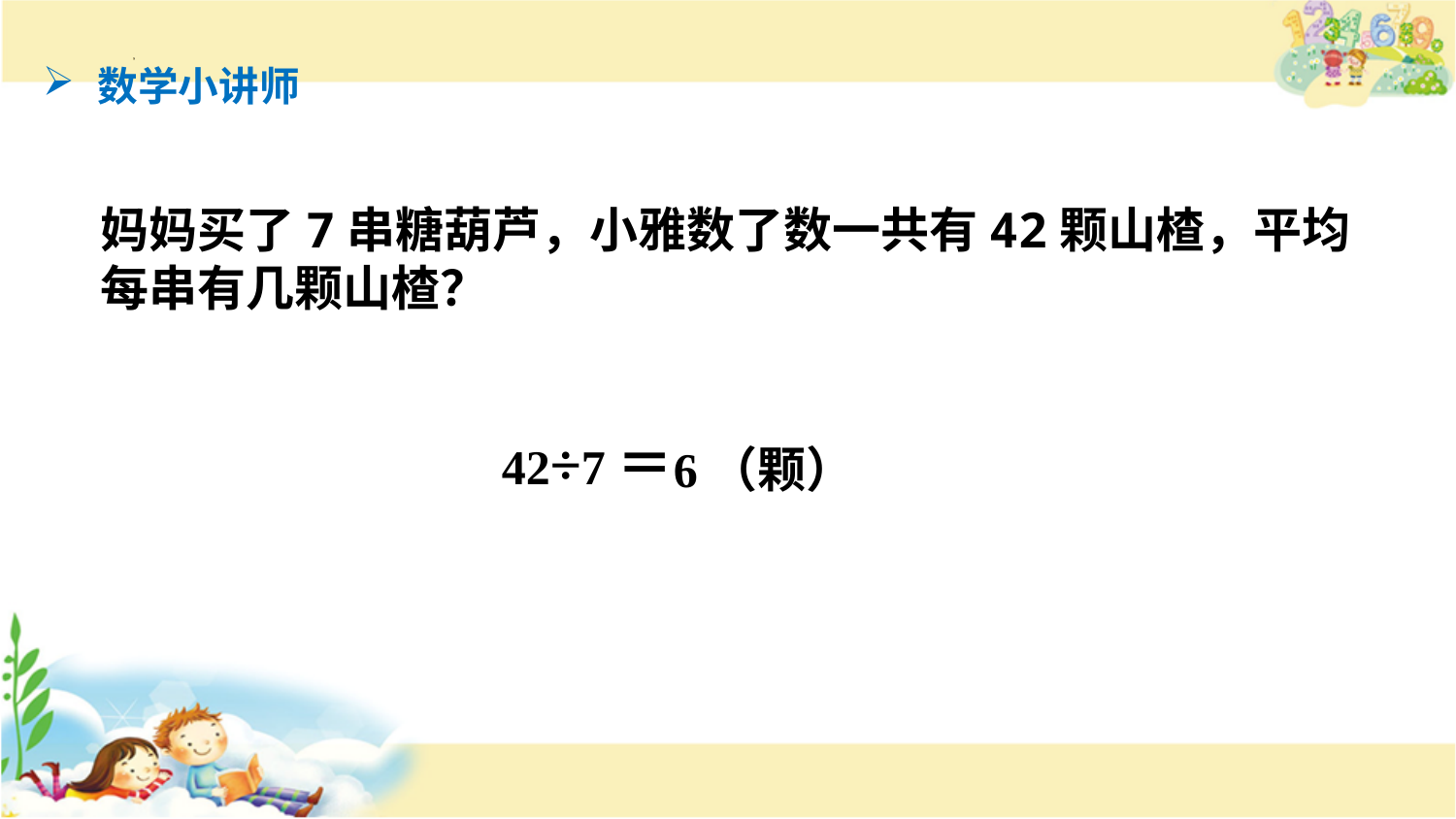

数学小讲师
妈妈买了7串糖葫芦，小雅数了数一共有42颗山楂，平均每串有几颗山楂？
42÷7＝
6（颗）